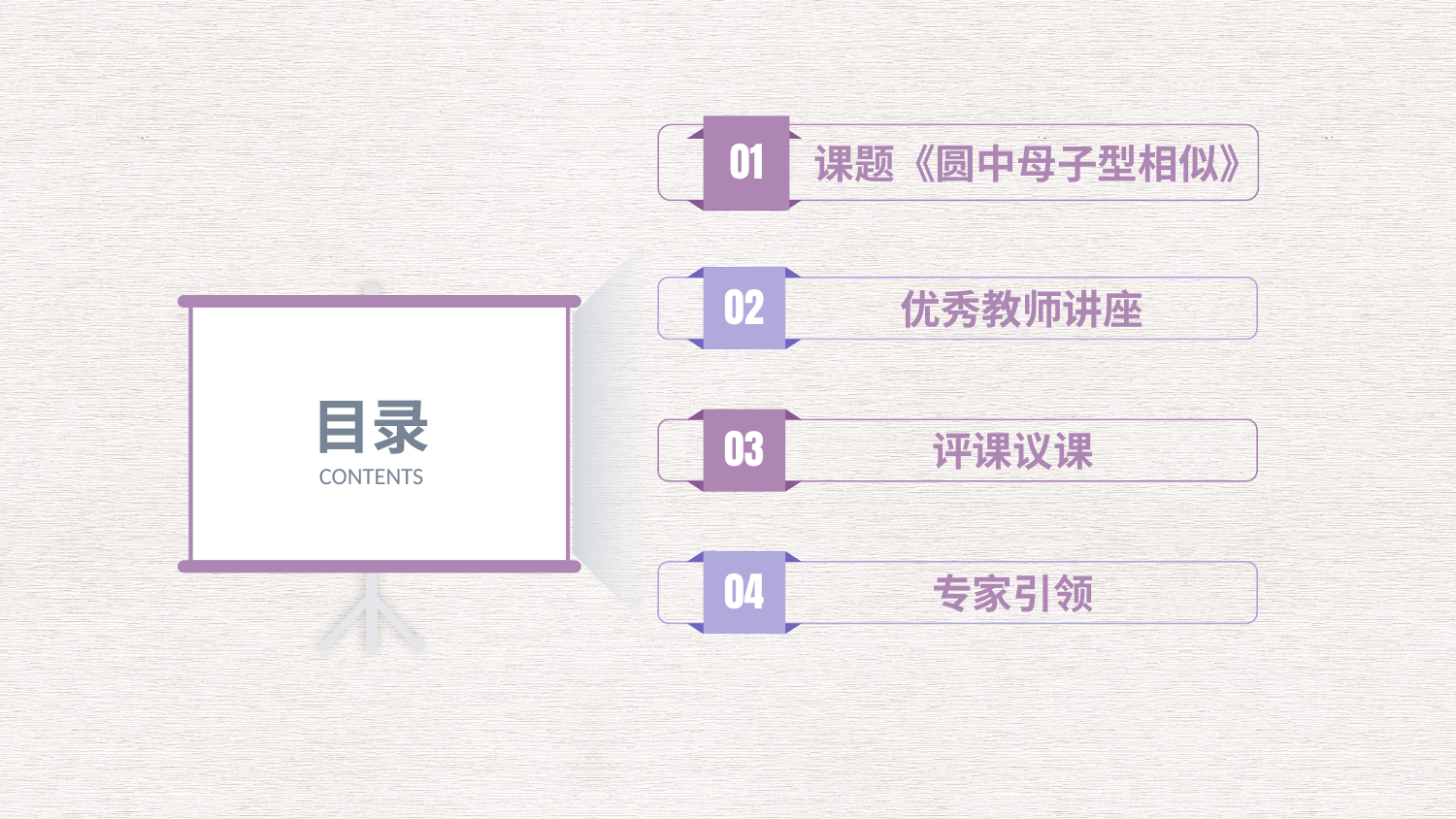

01

                课题《圆中母子型相似》

02

             优秀教师讲座

目录
CONTENTS

03

           评课议课

04

           专家引领